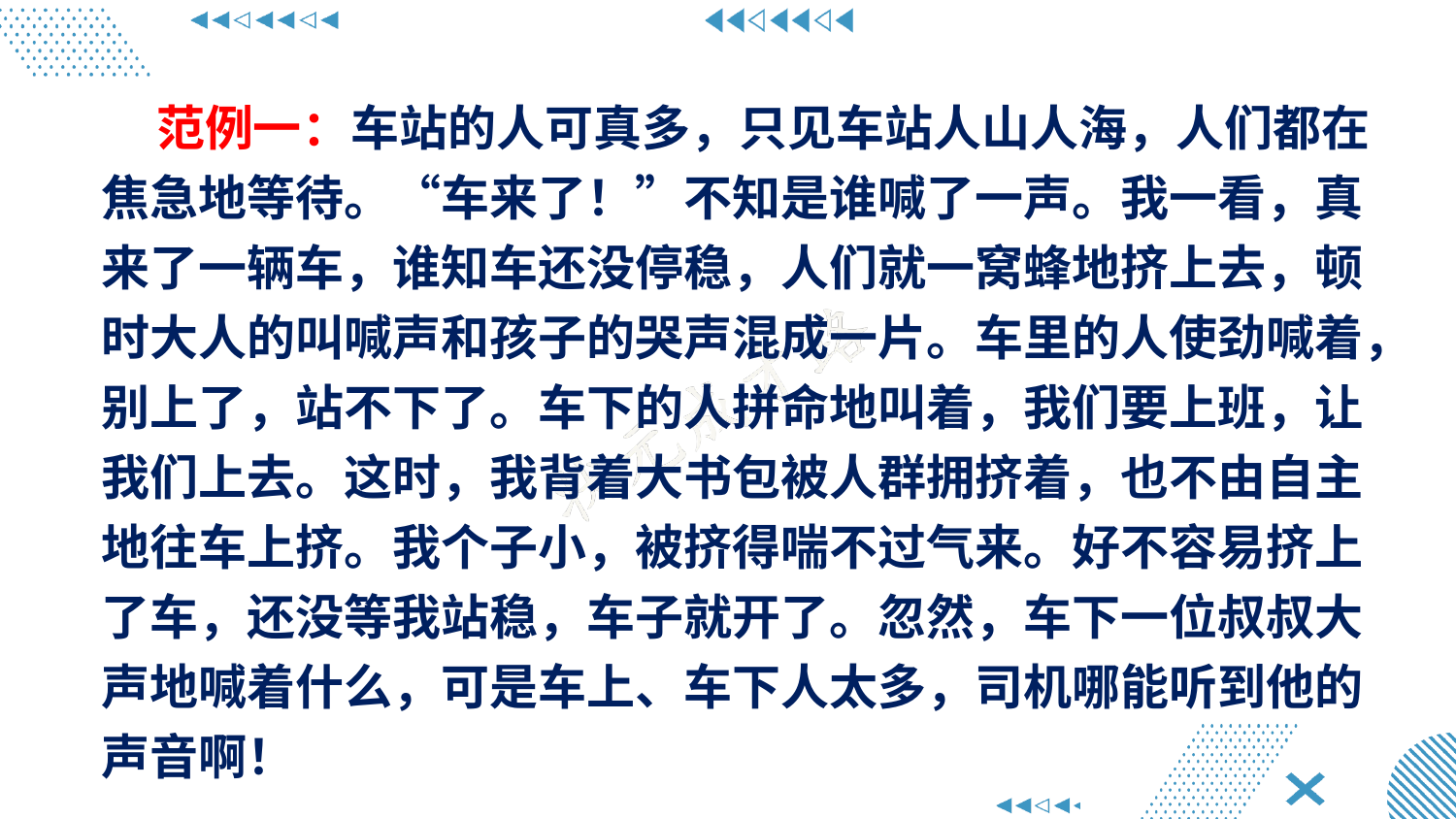

范例一：车站的人可真多，只见车站人山人海，人们都在焦急地等待。“车来了！”不知是谁喊了一声。我一看，真来了一辆车，谁知车还没停稳，人们就一窝蜂地挤上去，顿时大人的叫喊声和孩子的哭声混成一片。车里的人使劲喊着，别上了，站不下了。车下的人拼命地叫着，我们要上班，让我们上去。这时，我背着大书包被人群拥挤着，也不由自主地往车上挤。我个子小，被挤得喘不过气来。好不容易挤上了车，还没等我站稳，车子就开了。忽然，车下一位叔叔大声地喊着什么，可是车上、车下人太多，司机哪能听到他的声音啊！